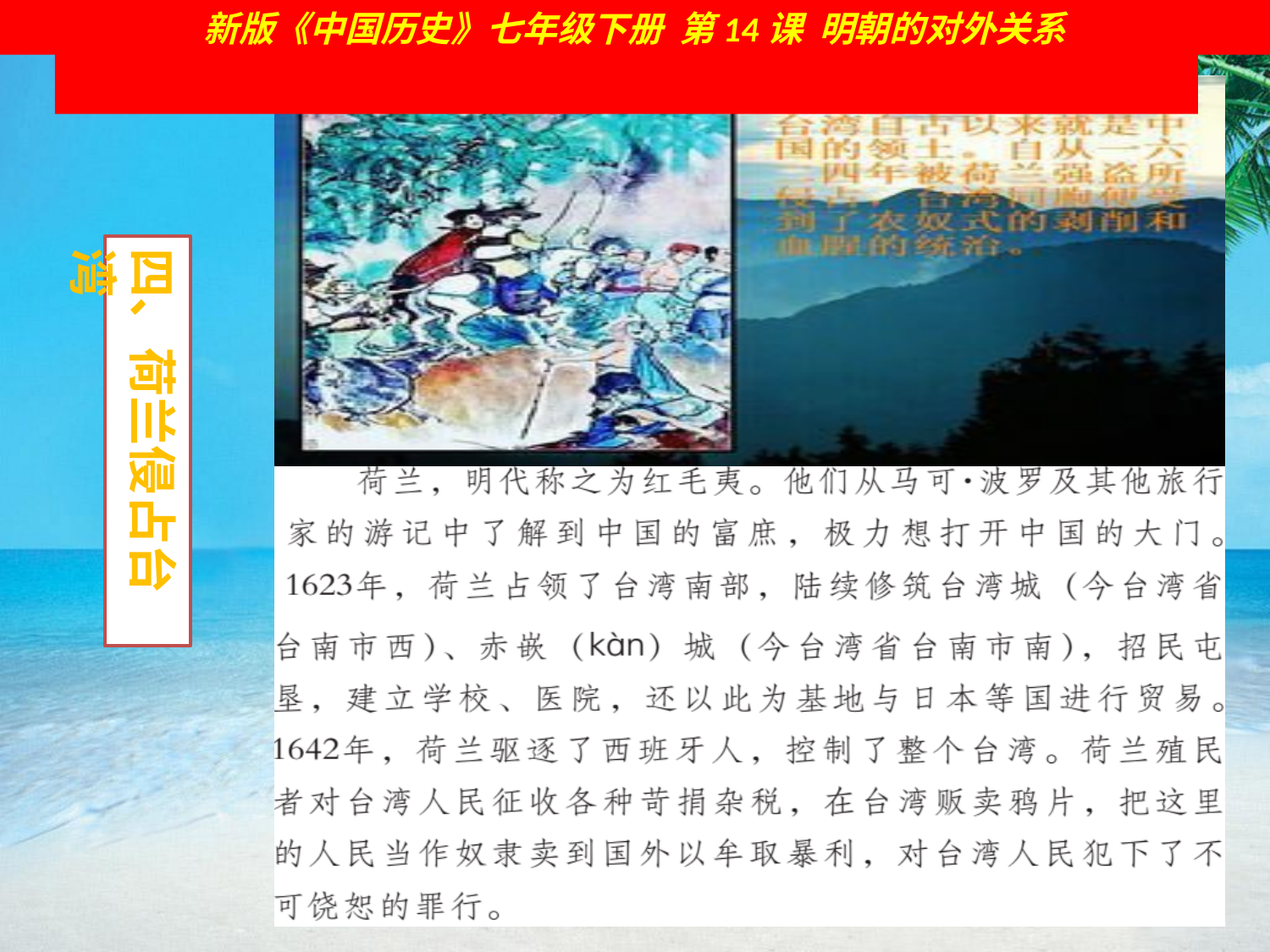

新版《中国历史》七年级下册  第14课  明朝的对外关系
# 新版《中国历史》七年级下册  第14课  明朝的对外关系